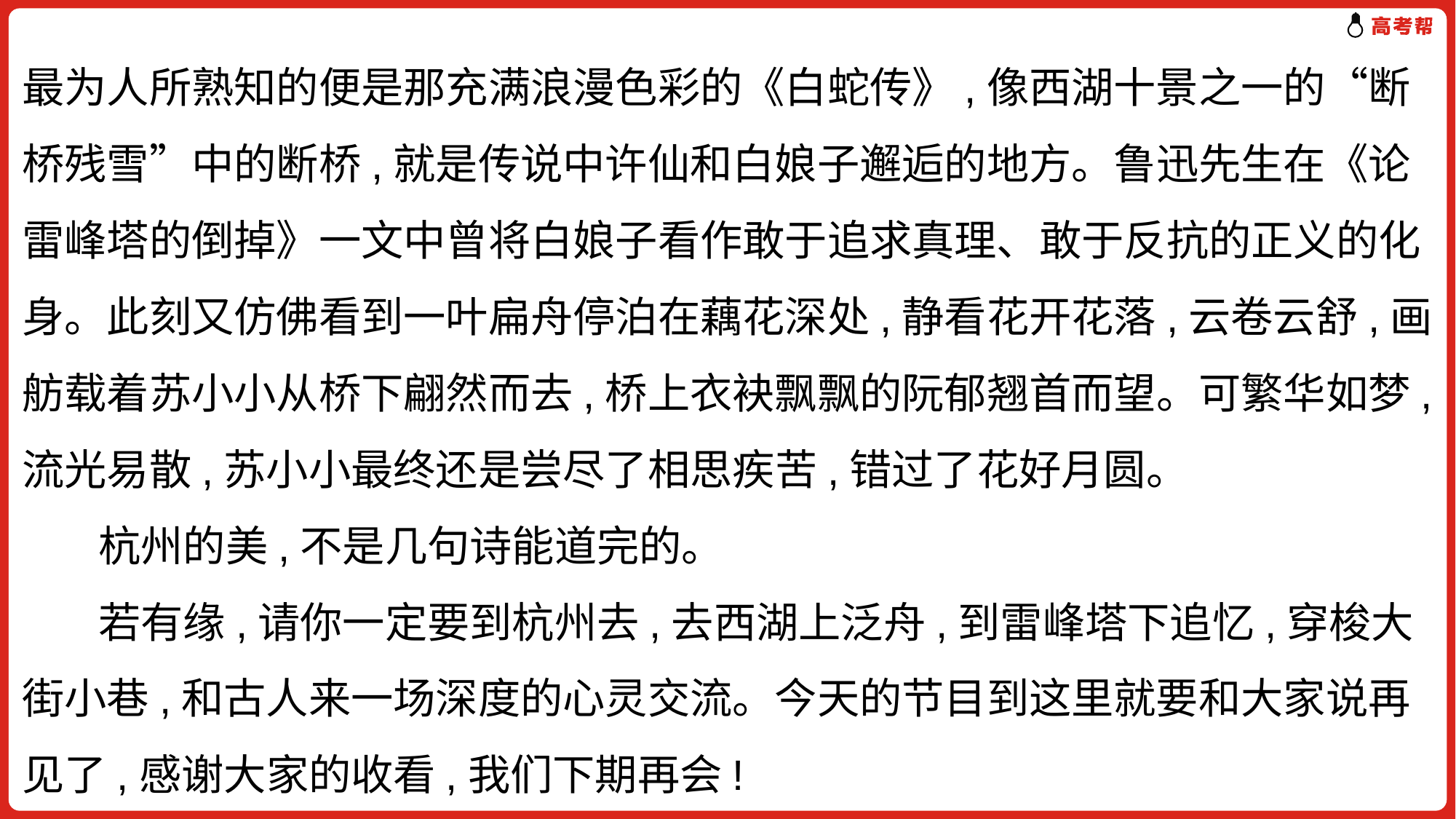

最为人所熟知的便是那充满浪漫色彩的《白蛇传》,像西湖十景之一的“断桥残雪”中的断桥,就是传说中许仙和白娘子邂逅的地方。鲁迅先生在《论雷峰塔的倒掉》一文中曾将白娘子看作敢于追求真理、敢于反抗的正义的化身。此刻又仿佛看到一叶扁舟停泊在藕花深处,静看花开花落,云卷云舒,画舫载着苏小小从桥下翩然而去,桥上衣袂飘飘的阮郁翘首而望。可繁华如梦,流光易散,苏小小最终还是尝尽了相思疾苦,错过了花好月圆。
       杭州的美,不是几句诗能道完的。
       若有缘,请你一定要到杭州去,去西湖上泛舟,到雷峰塔下追忆,穿梭大街小巷,和古人来一场深度的心灵交流。今天的节目到这里就要和大家说再见了,感谢大家的收看,我们下期再会!